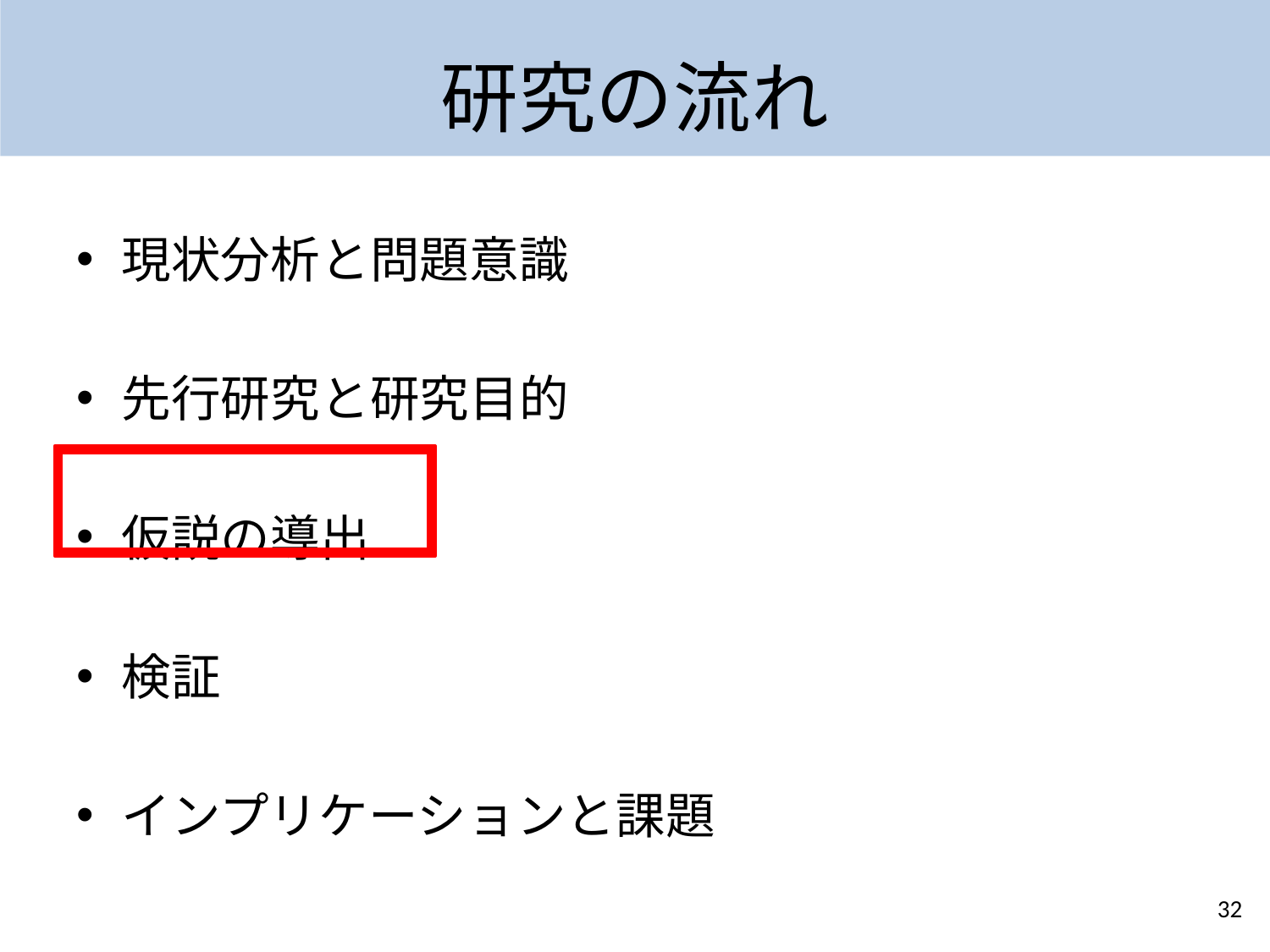

# 研究の流れ
現状分析と問題意識

先行研究と研究目的

仮説の導出

検証

インプリケーションと課題

32